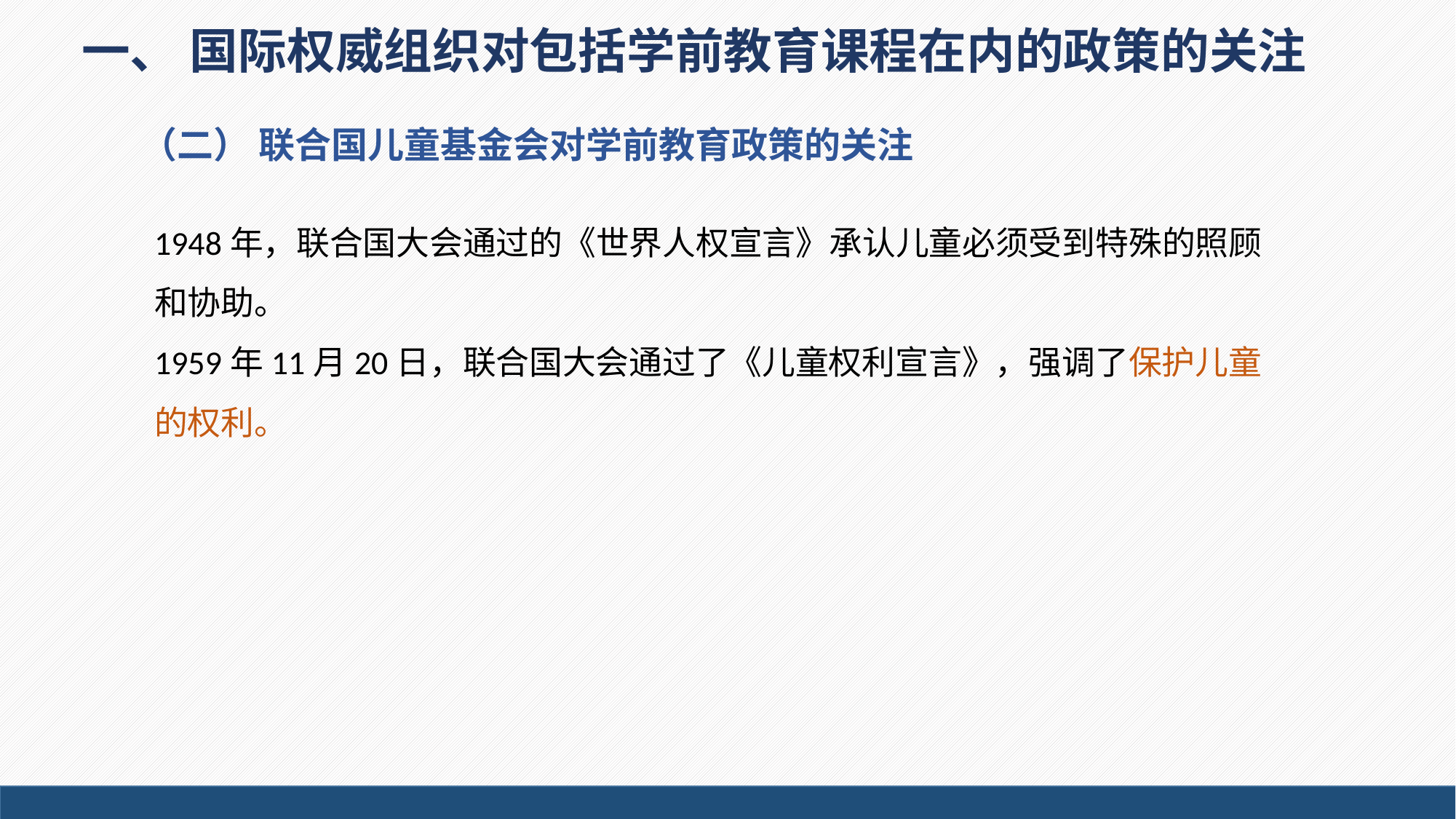

一、 国际权威组织对包括学前教育课程在内的政策的关注
（二） 联合国儿童基金会对学前教育政策的关注
1948年，联合国大会通过的《世界人权宣言》承认儿童必须受到特殊的照顾和协助。
1959年11月20日，联合国大会通过了《儿童权利宣言》，强调了保护儿童的权利。